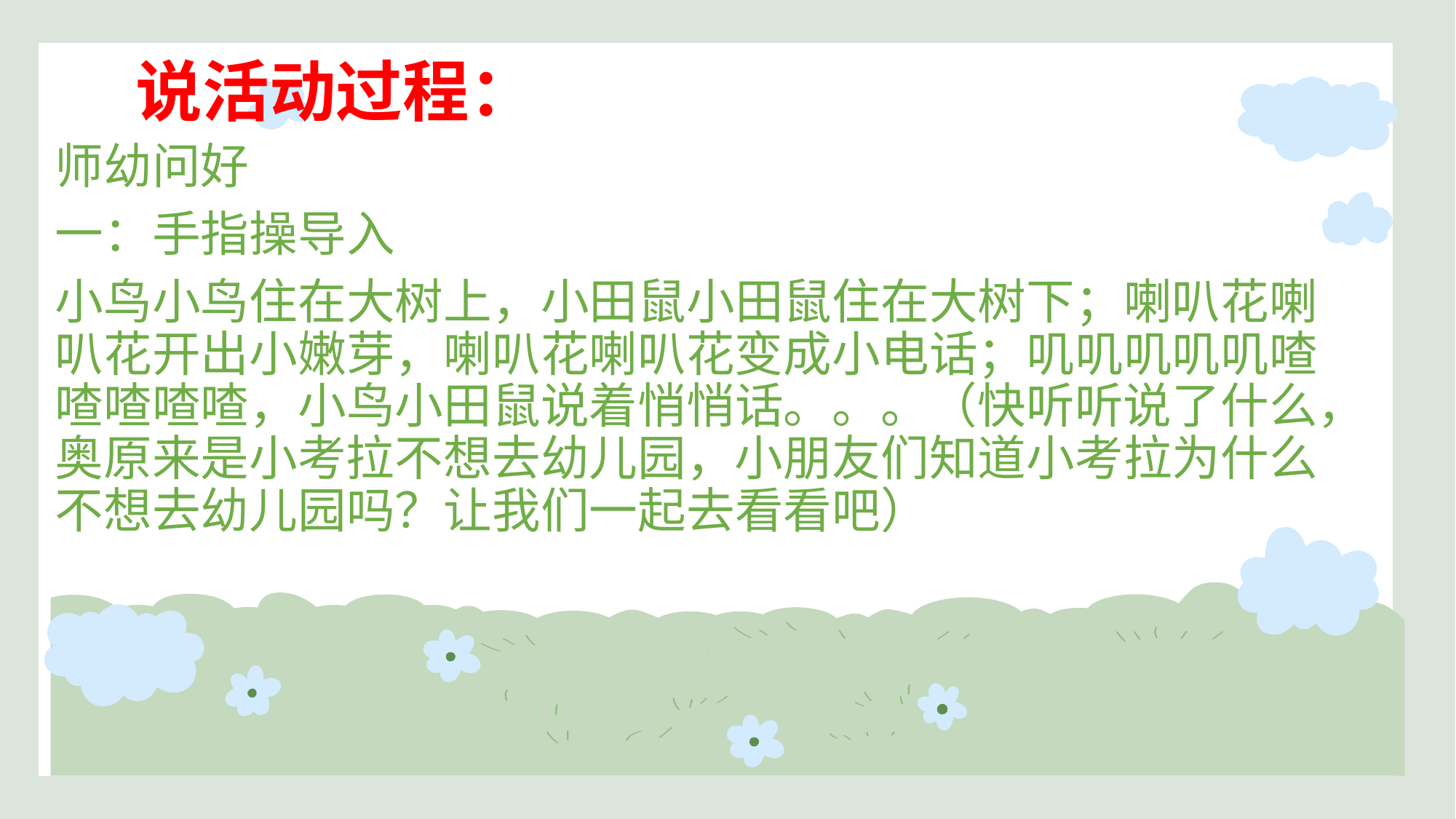

说活动过程：

师幼问好
一：手指操导入
小鸟小鸟住在大树上，小田鼠小田鼠住在大树下；喇叭花喇叭花开出小嫩芽，喇叭花喇叭花变成小电话；叽叽叽叽叽喳喳喳喳喳，小鸟小田鼠说着悄悄话。。。（快听听说了什么，奥原来是小考拉不想去幼儿园，小朋友们知道小考拉为什么不想去幼儿园吗？让我们一起去看看吧）